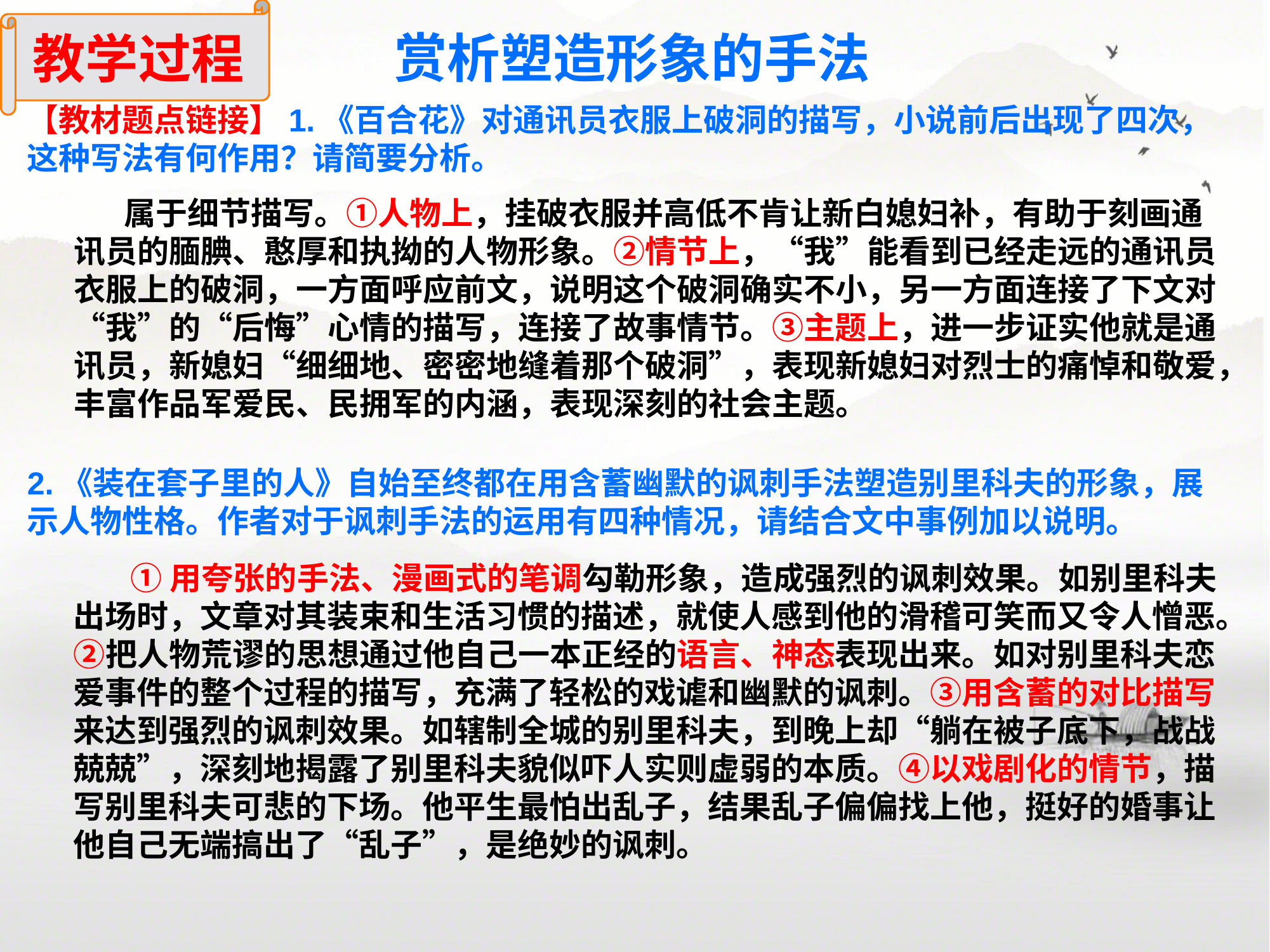

教学过程
赏析塑造形象的手法
【教材题点链接】1.《百合花》对通讯员衣服上破洞的描写，小说前后出现了四次，这种写法有何作用？请简要分析。
      属于细节描写。①人物上，挂破衣服并高低不肯让新白媳妇补，有助于刻画通讯员的腼腆、憨厚和执拗的人物形象。②情节上，“我”能看到已经走远的通讯员衣服上的破洞，一方面呼应前文，说明这个破洞确实不小，另一方面连接了下文对“我”的“后悔”心情的描写，连接了故事情节。③主题上，进一步证实他就是通讯员，新媳妇“细细地、密密地缝着那个破洞”，表现新媳妇对烈士的痛悼和敬爱，丰富作品军爱民、民拥军的内涵，表现深刻的社会主题。
2.《装在套子里的人》自始至终都在用含蓄幽默的讽刺手法塑造别里科夫的形象，展示人物性格。作者对于讽刺手法的运用有四种情况，请结合文中事例加以说明。
        ①用夸张的手法、漫画式的笔调勾勒形象，造成强烈的讽刺效果。如别里科夫出场时，文章对其装束和生活习惯的描述，就使人感到他的滑稽可笑而又令人憎恶。②把人物荒谬的思想通过他自己一本正经的语言、神态表现出来。如对别里科夫恋爱事件的整个过程的描写，充满了轻松的戏谑和幽默的讽刺。③用含蓄的对比描写来达到强烈的讽刺效果。如辖制全城的别里科夫，到晚上却“躺在被子底下，战战兢兢”，深刻地揭露了别里科夫貌似吓人实则虚弱的本质。④以戏剧化的情节，描写别里科夫可悲的下场。他平生最怕出乱子，结果乱子偏偏找上他，挺好的婚事让他自己无端搞出了“乱子”，是绝妙的讽刺。